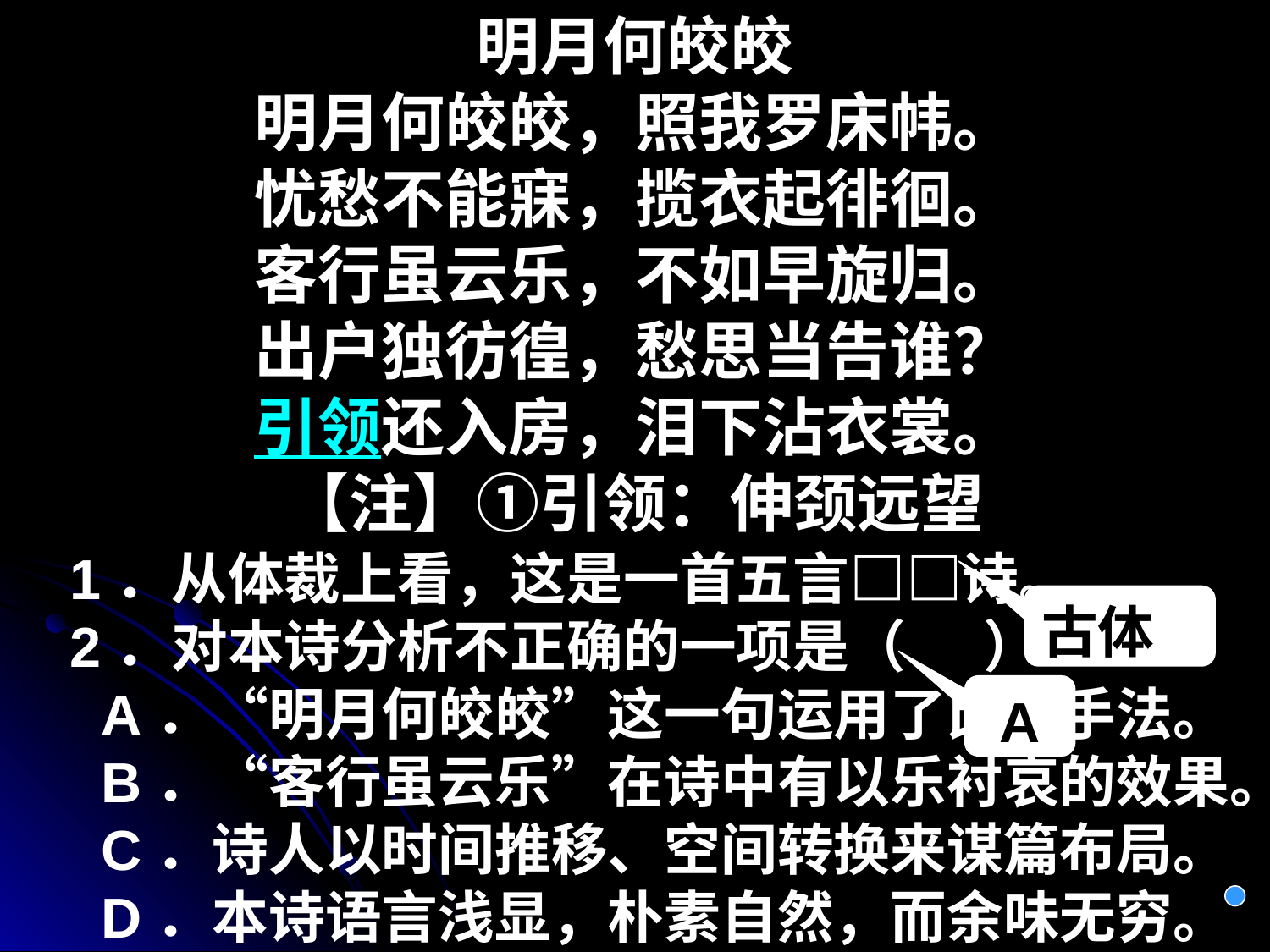

明月何皎皎
明月何皎皎，照我罗床帏。
忧愁不能寐，揽衣起徘徊。
客行虽云乐，不如早旋归。
出户独彷徨，愁思当告谁？
引领还入房，泪下沾衣裳。
【注】①引领：伸颈远望
    1．从体裁上看，这是一首五言□□诗。
    2．对本诗分析不正确的一项是（      ）
      A．“明月何皎皎”这一句运用了比兴手法。
      B．“客行虽云乐”在诗中有以乐衬哀的效果。
      C．诗人以时间推移、空间转换来谋篇布局。
      D．本诗语言浅显，朴素自然，而余味无穷。
古体
A